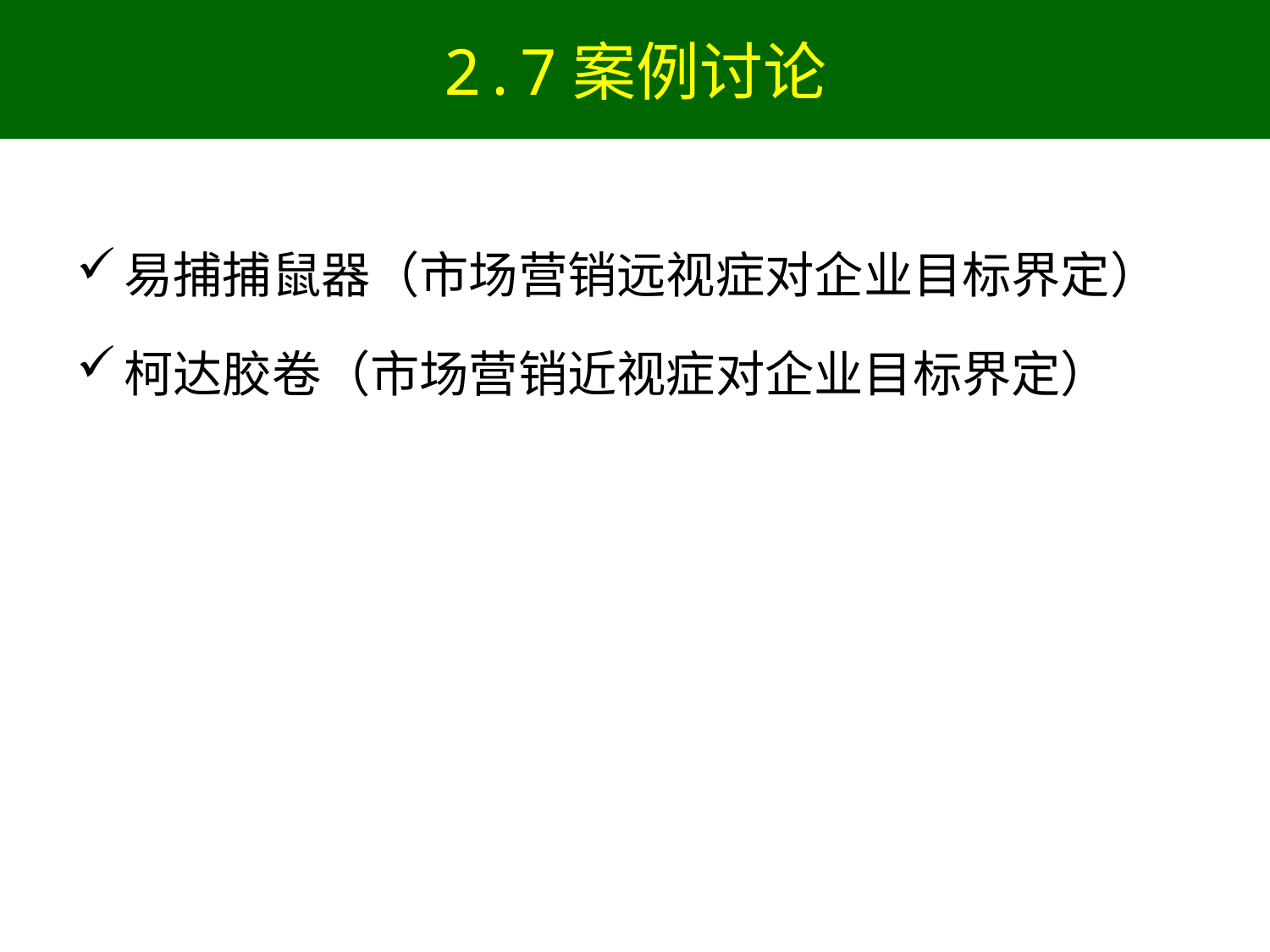

# 2.7案例讨论
易捕捕鼠器（市场营销远视症对企业目标界定）
柯达胶卷（市场营销近视症对企业目标界定）